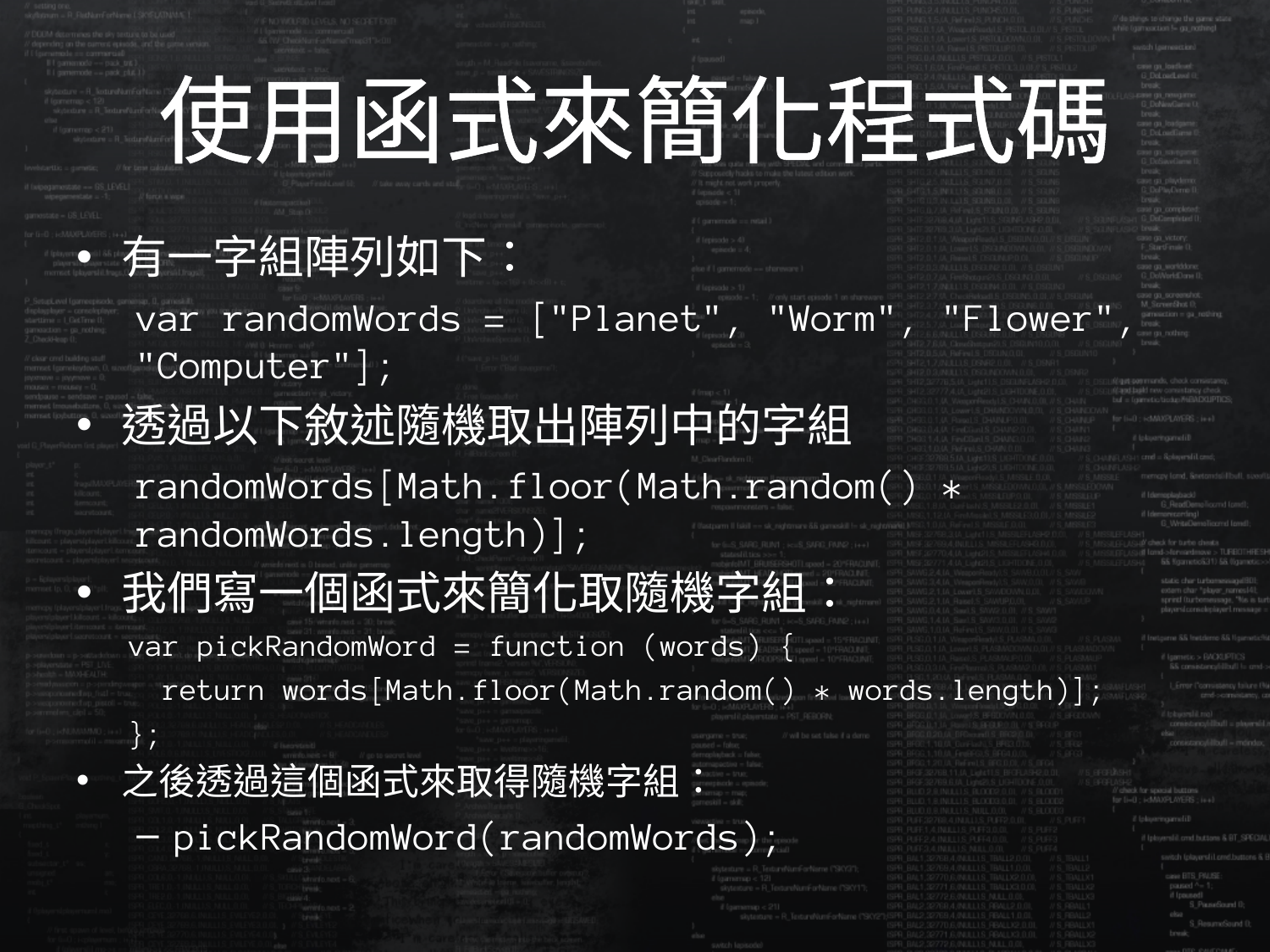

# 使用函式來簡化程式碼
有一字組陣列如下：
var randomWords = ["Planet", "Worm", "Flower", "Computer"];
透過以下敘述隨機取出陣列中的字組
randomWords[Math.floor(Math.random() * randomWords.length)];
我們寫一個函式來簡化取隨機字組：
var pickRandomWord = function (words) {
  return words[Math.floor(Math.random() * words.length)];
};
之後透過這個函式來取得隨機字組：
pickRandomWord(randomWords);